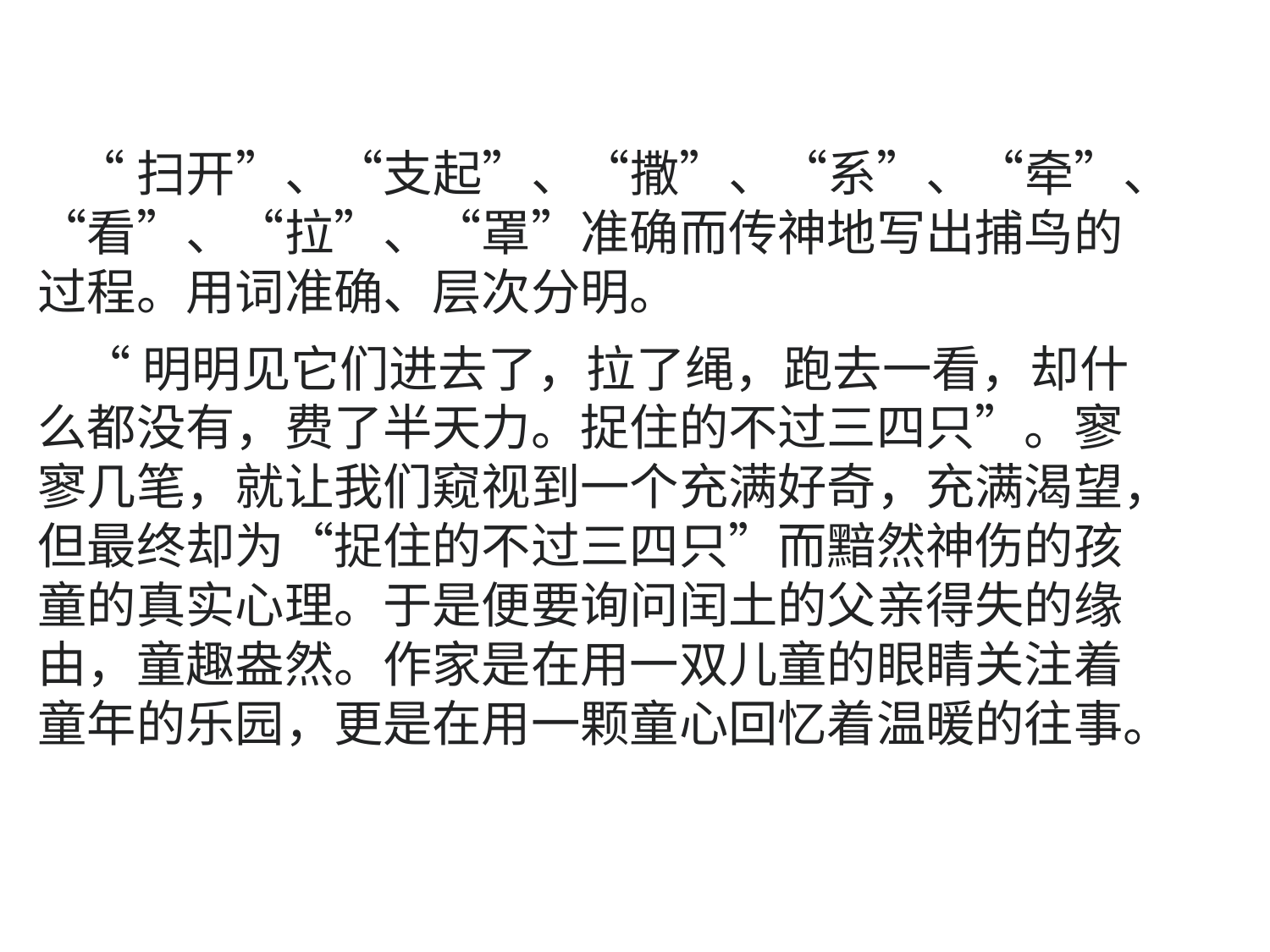

“扫开”、“支起”、“撒”、“系”、“牵”、“看”、“拉”、“罩”准确而传神地写出捕鸟的过程。用词准确、层次分明。
    “明明见它们进去了，拉了绳，跑去一看，却什么都没有，费了半天力。捉住的不过三四只”。寥寥几笔，就让我们窥视到一个充满好奇，充满渴望，但最终却为“捉住的不过三四只”而黯然神伤的孩童的真实心理。于是便要询问闰土的父亲得失的缘由，童趣盎然。作家是在用一双儿童的眼睛关注着童年的乐园，更是在用一颗童心回忆着温暖的往事。